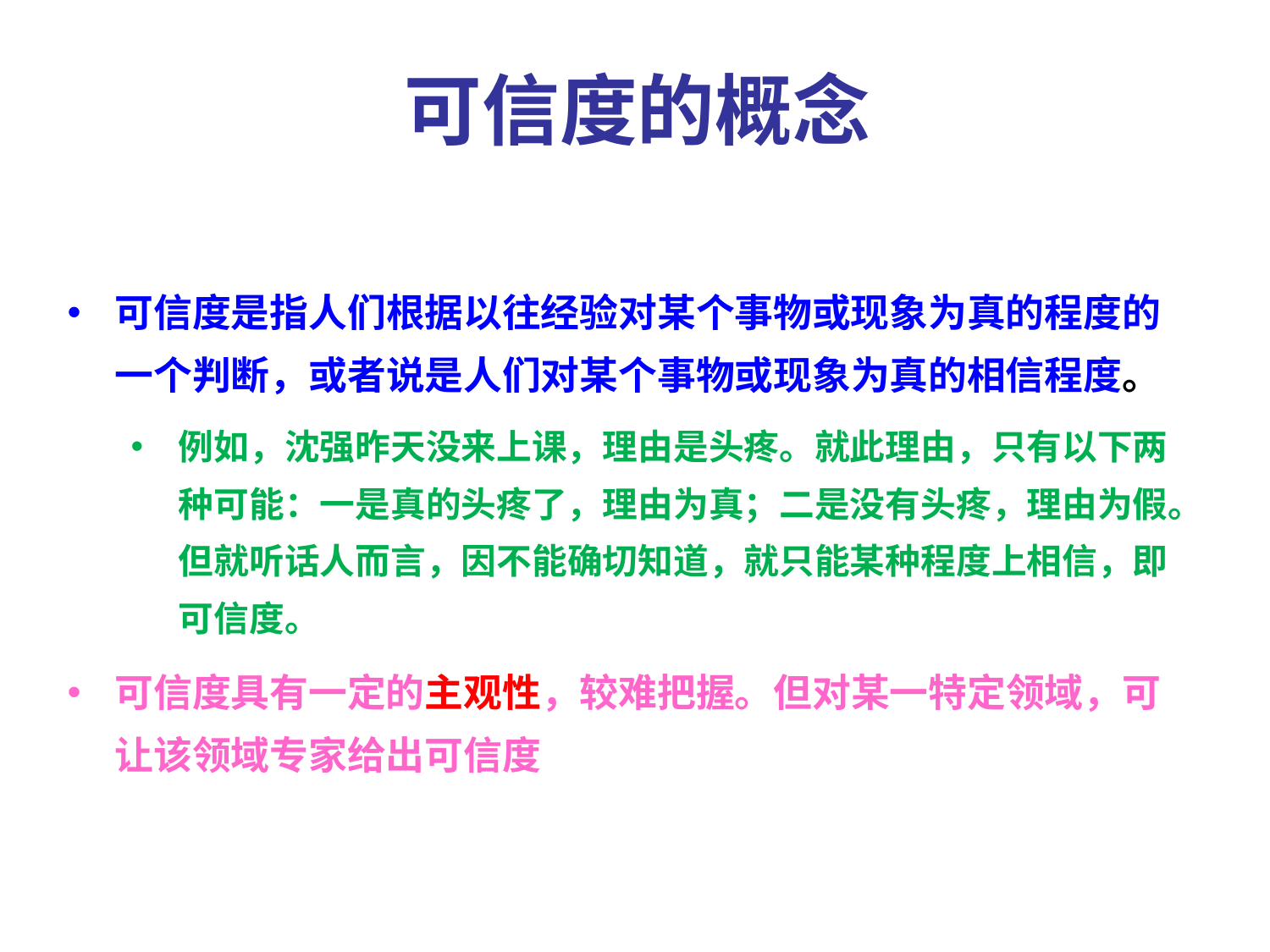

可信度的概念
可信度是指人们根据以往经验对某个事物或现象为真的程度的一个判断，或者说是人们对某个事物或现象为真的相信程度。
例如，沈强昨天没来上课，理由是头疼。就此理由，只有以下两种可能：一是真的头疼了，理由为真；二是没有头疼，理由为假。但就听话人而言，因不能确切知道，就只能某种程度上相信，即可信度。
可信度具有一定的主观性，较难把握。但对某一特定领域，可让该领域专家给出可信度